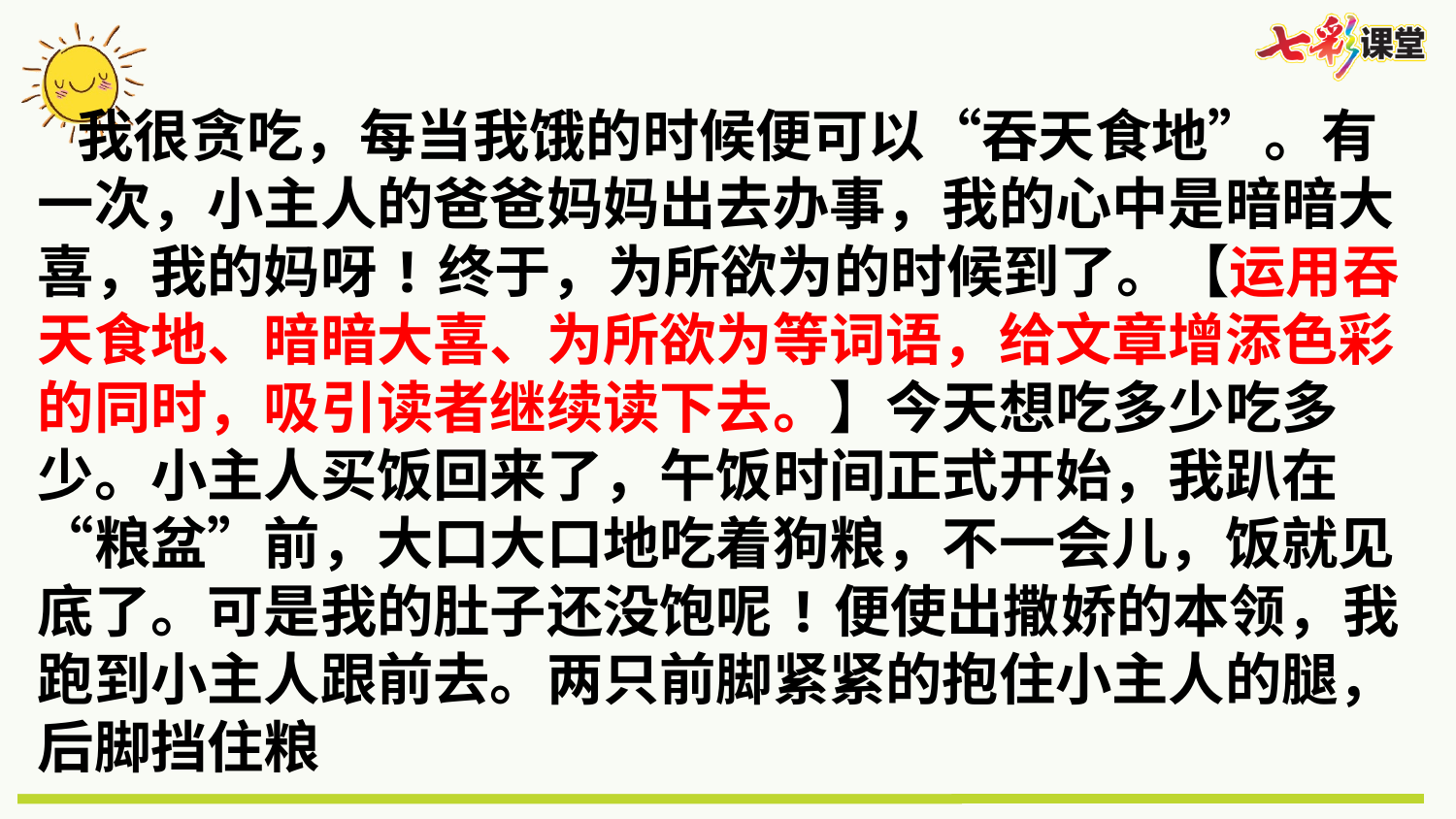

我很贪吃，每当我饿的时候便可以“吞天食地”。有一次，小主人的爸爸妈妈出去办事，我的心中是暗暗大喜，我的妈呀!终于，为所欲为的时候到了。【运用吞天食地、暗暗大喜、为所欲为等词语，给文章增添色彩的同时，吸引读者继续读下去。】今天想吃多少吃多少。小主人买饭回来了，午饭时间正式开始，我趴在“粮盆”前，大口大口地吃着狗粮，不一会儿，饭就见底了。可是我的肚子还没饱呢!便使出撒娇的本领，我跑到小主人跟前去。两只前脚紧紧的抱住小主人的腿，后脚挡住粮